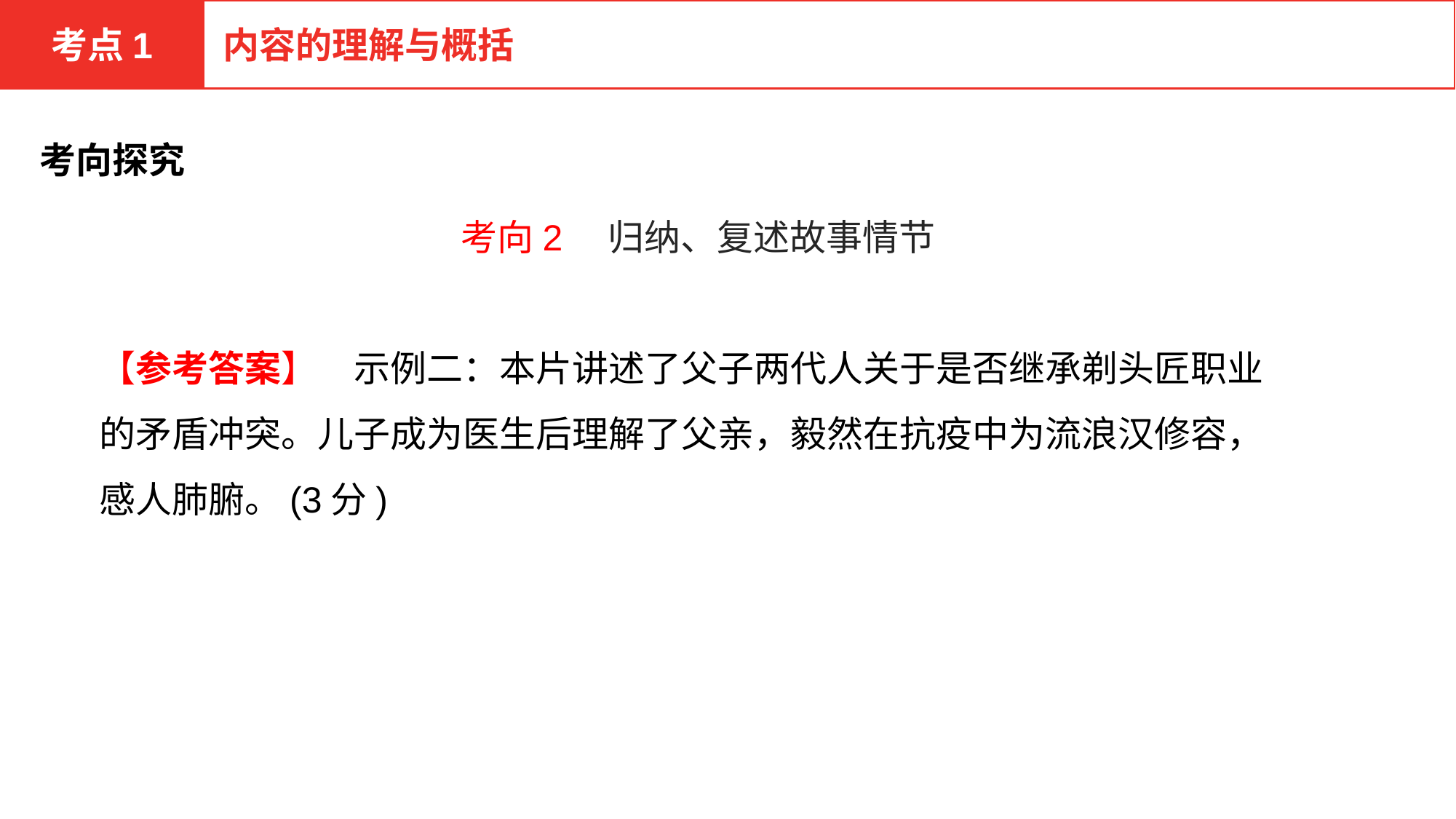

考点1
内容的理解与概括
考向探究
考向2　归纳、复述故事情节

【参考答案】　示例二：本片讲述了父子两代人关于是否继承剃头匠职业的矛盾冲突。儿子成为医生后理解了父亲，毅然在抗疫中为流浪汉修容，感人肺腑。(3分)